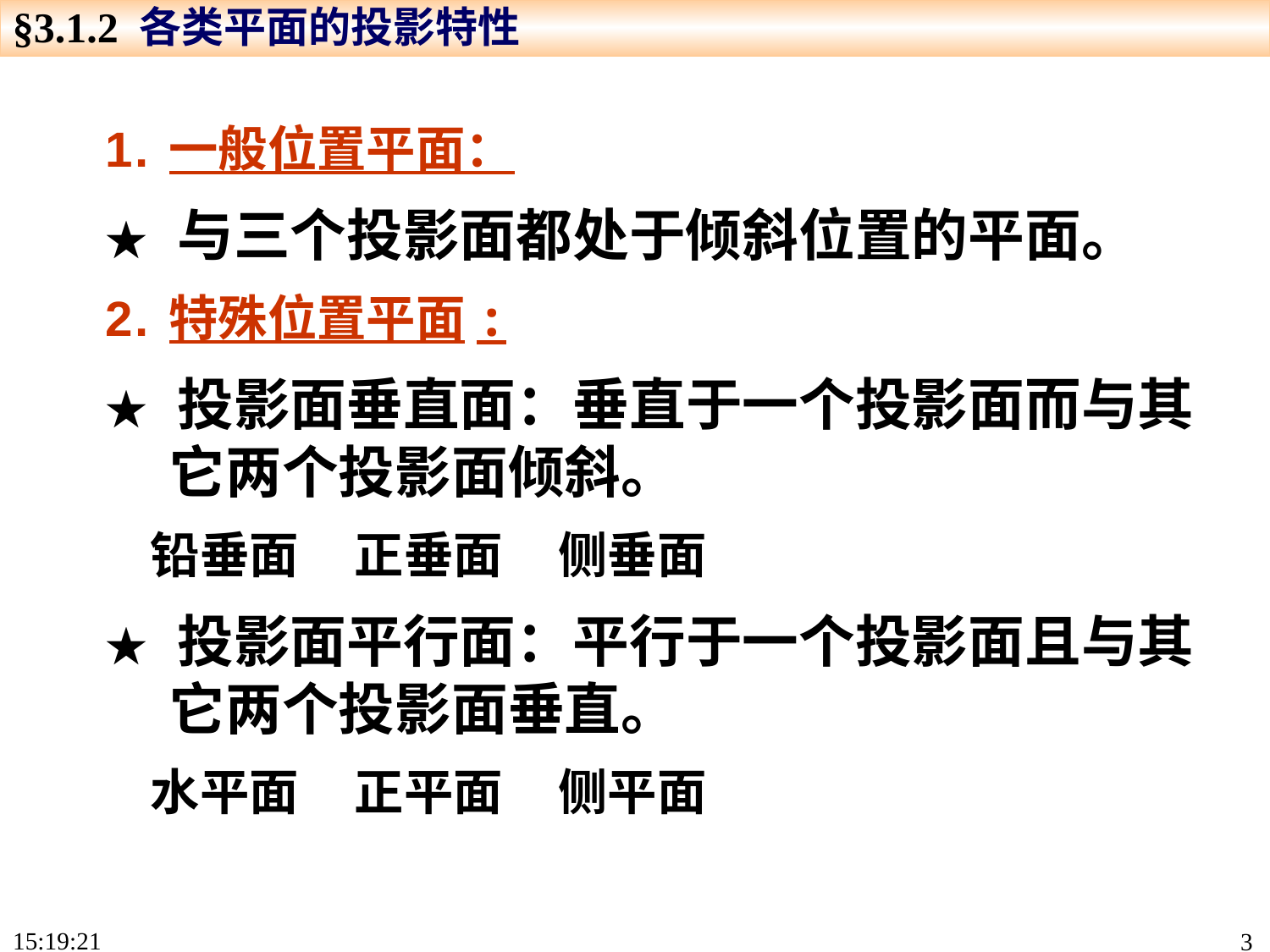

§3.1.2 各类平面的投影特性
一般位置平面：
★  与三个投影面都处于倾斜位置的平面。
特殊位置平面:
★  投影面垂直面：垂直于一个投影面而与其它两个投影面倾斜。
   铅垂面     正垂面     侧垂面
★  投影面平行面：平行于一个投影面且与其它两个投影面垂直。
   水平面     正平面     侧平面
15:19:21
3